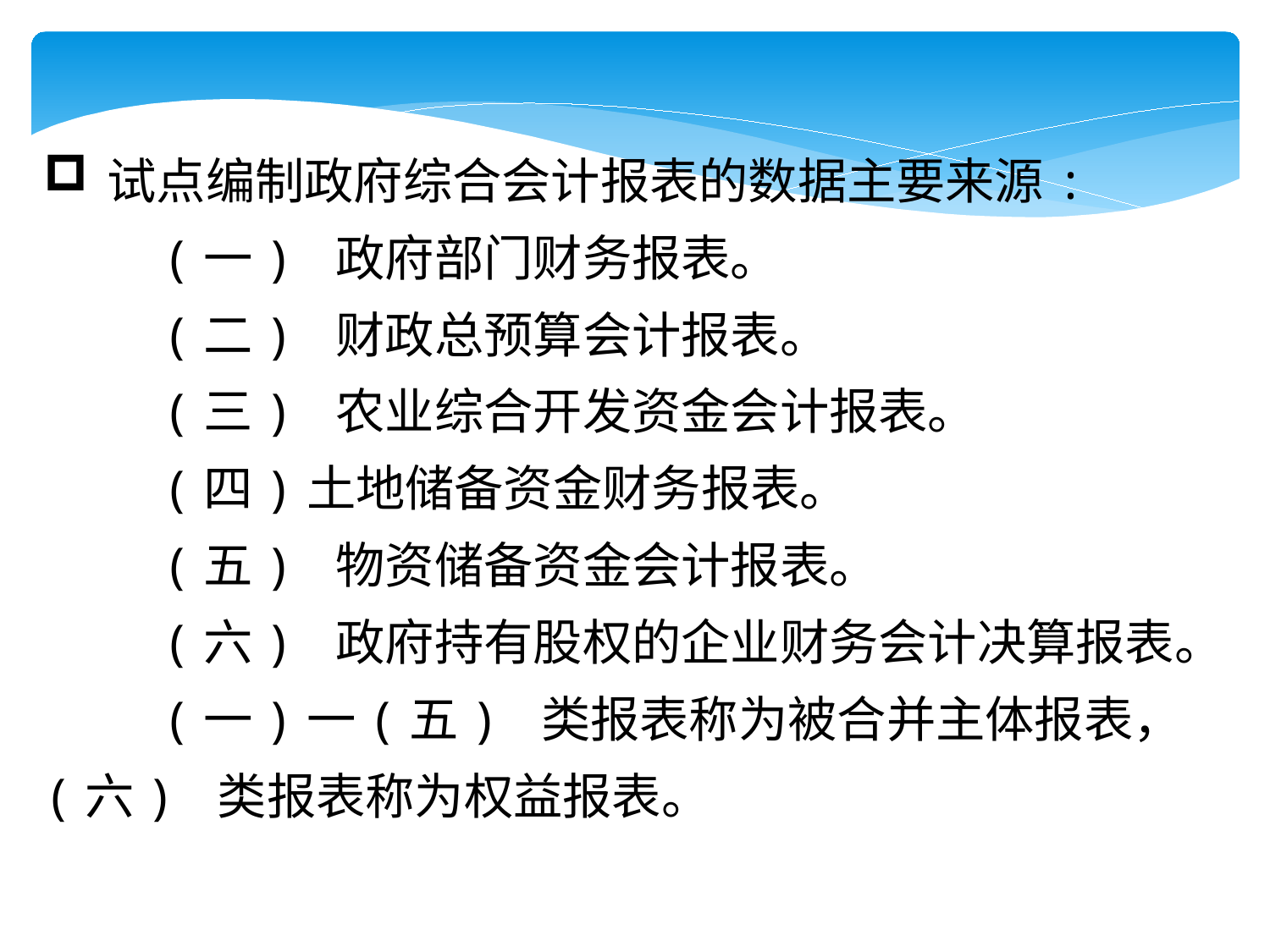

试点编制政府综合会计报表的数据主要来源:
    (一) 政府部门财务报表。
    (二) 财政总预算会计报表。
    (三) 农业综合开发资金会计报表。
    (四)土地储备资金财务报表。
    (五) 物资储备资金会计报表。
    (六) 政府持有股权的企业财务会计决算报表。
    (一)一(五) 类报表称为被合并主体报表，(六) 类报表称为权益报表。